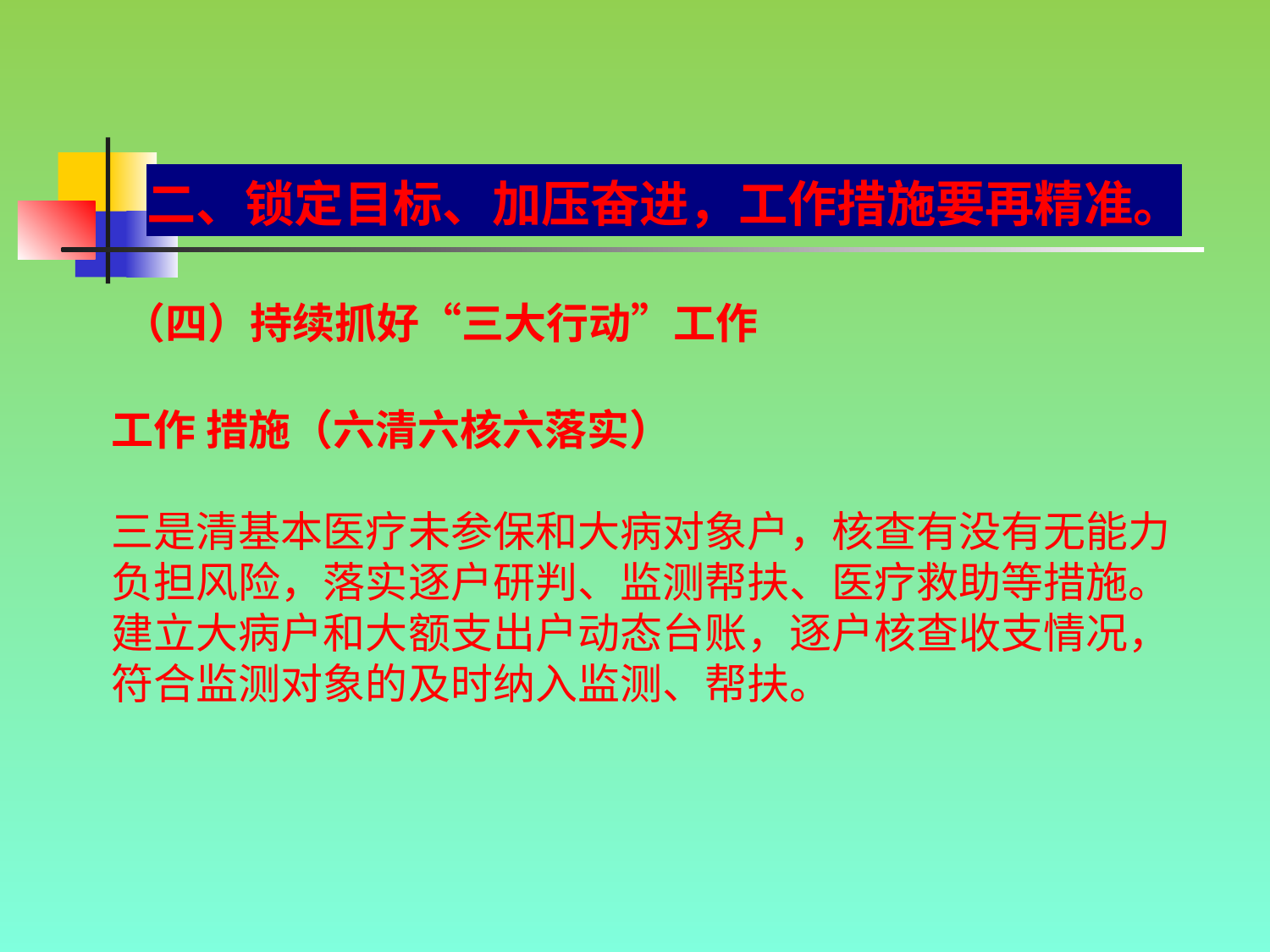

二、锁定目标、加压奋进，工作措施要再精准。
（四）持续抓好“三大行动”工作
工作 措施（六清六核六落实）

三是清基本医疗未参保和大病对象户，核查有没有无能力负担风险，落实逐户研判、监测帮扶、医疗救助等措施。建立大病户和大额支出户动态台账，逐户核查收支情况，符合监测对象的及时纳入监测、帮扶。